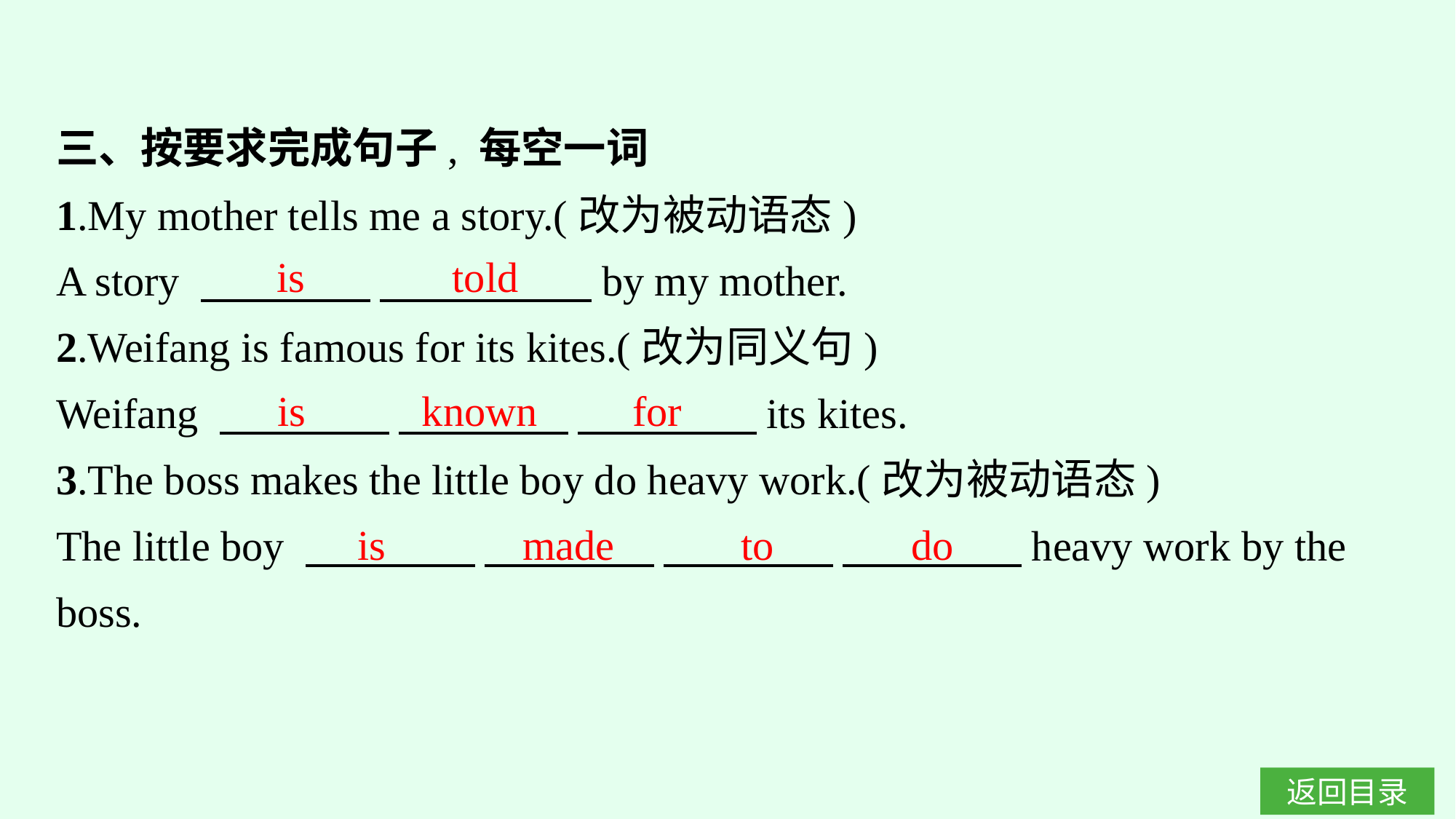

三、按要求完成句子, 每空一词
1.My mother tells me a story.(改为被动语态)
A story 　　　　 　　　　　by my mother.
2.Weifang is famous for its kites.(改为同义句)
Weifang 　　　　 　　　　 　　　 　its kites.
3.The boss makes the little boy do heavy work.(改为被动语态)
The little boy 　　　　 　　　　 　　　　 　　　 　heavy work by the boss.
is              told
is           known         for
is             made            to             do